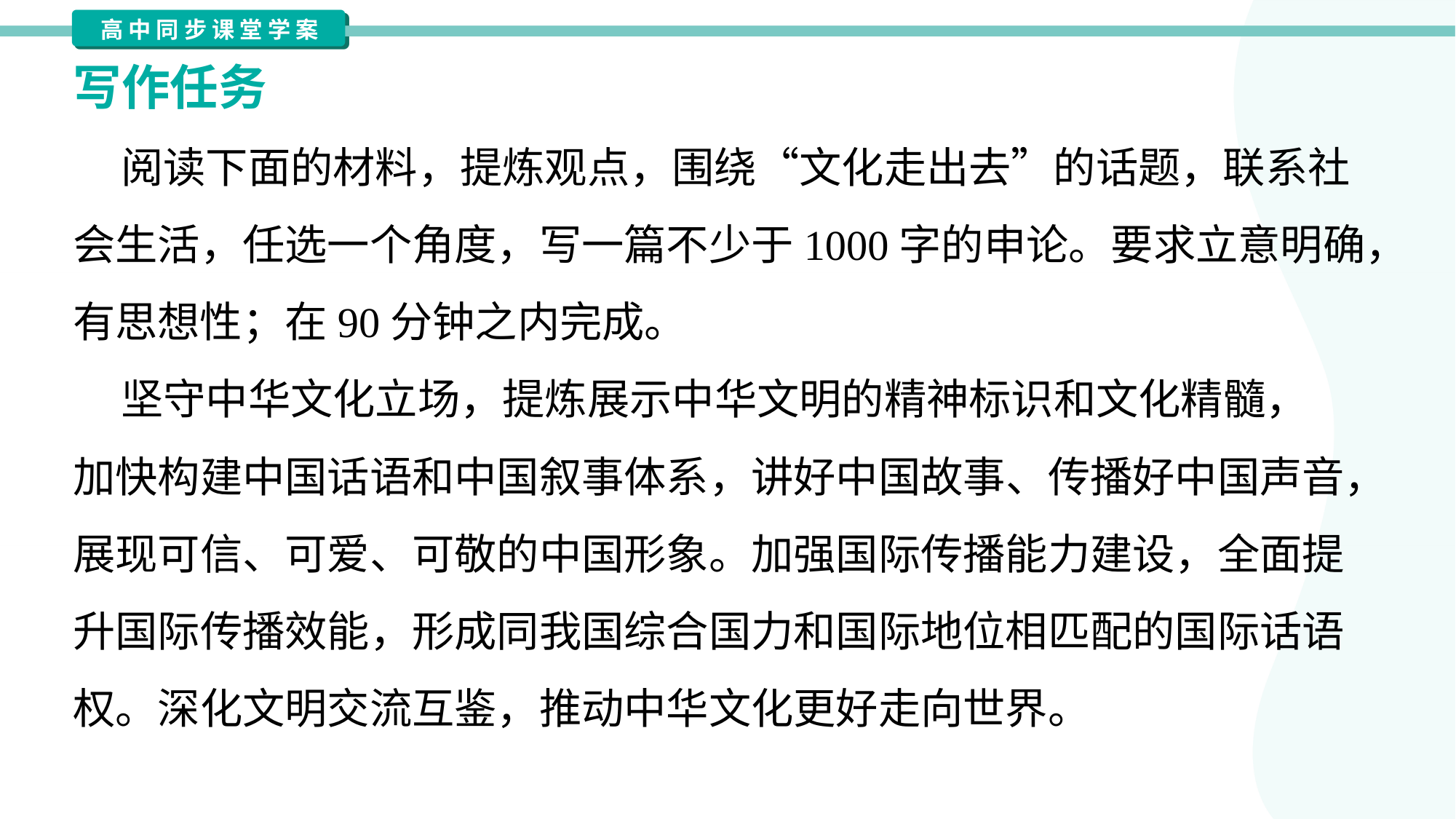

写作任务
    阅读下面的材料，提炼观点，围绕“文化走出去”的话题，联系社
会生活，任选一个角度，写一篇不少于1000字的申论。要求立意明确，
有思想性；在90分钟之内完成。
    坚守中华文化立场，提炼展示中华文明的精神标识和文化精髓，
加快构建中国话语和中国叙事体系，讲好中国故事、传播好中国声音，
展现可信、可爱、可敬的中国形象。加强国际传播能力建设，全面提
升国际传播效能，形成同我国综合国力和国际地位相匹配的国际话语
权。深化文明交流互鉴，推动中华文化更好走向世界。